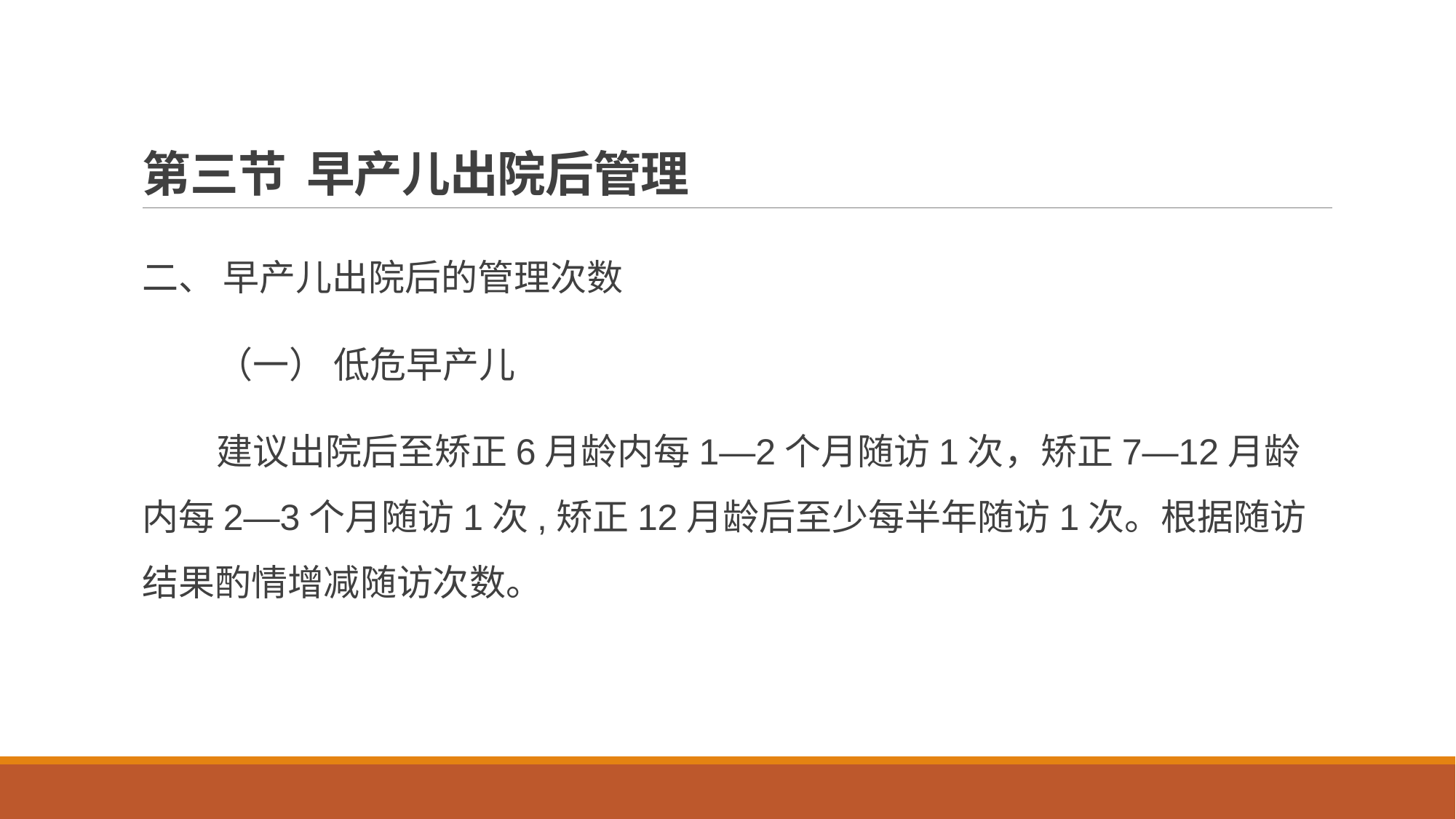

# 第三节  早产儿出院后管理
二、 早产儿出院后的管理次数
        （一） 低危早产儿
        建议出院后至矫正6月龄内每1—2个月随访1次，矫正7—12月龄内每2—3个月随访1次,矫正12月龄后至少每半年随访1次。根据随访结果酌情增减随访次数。